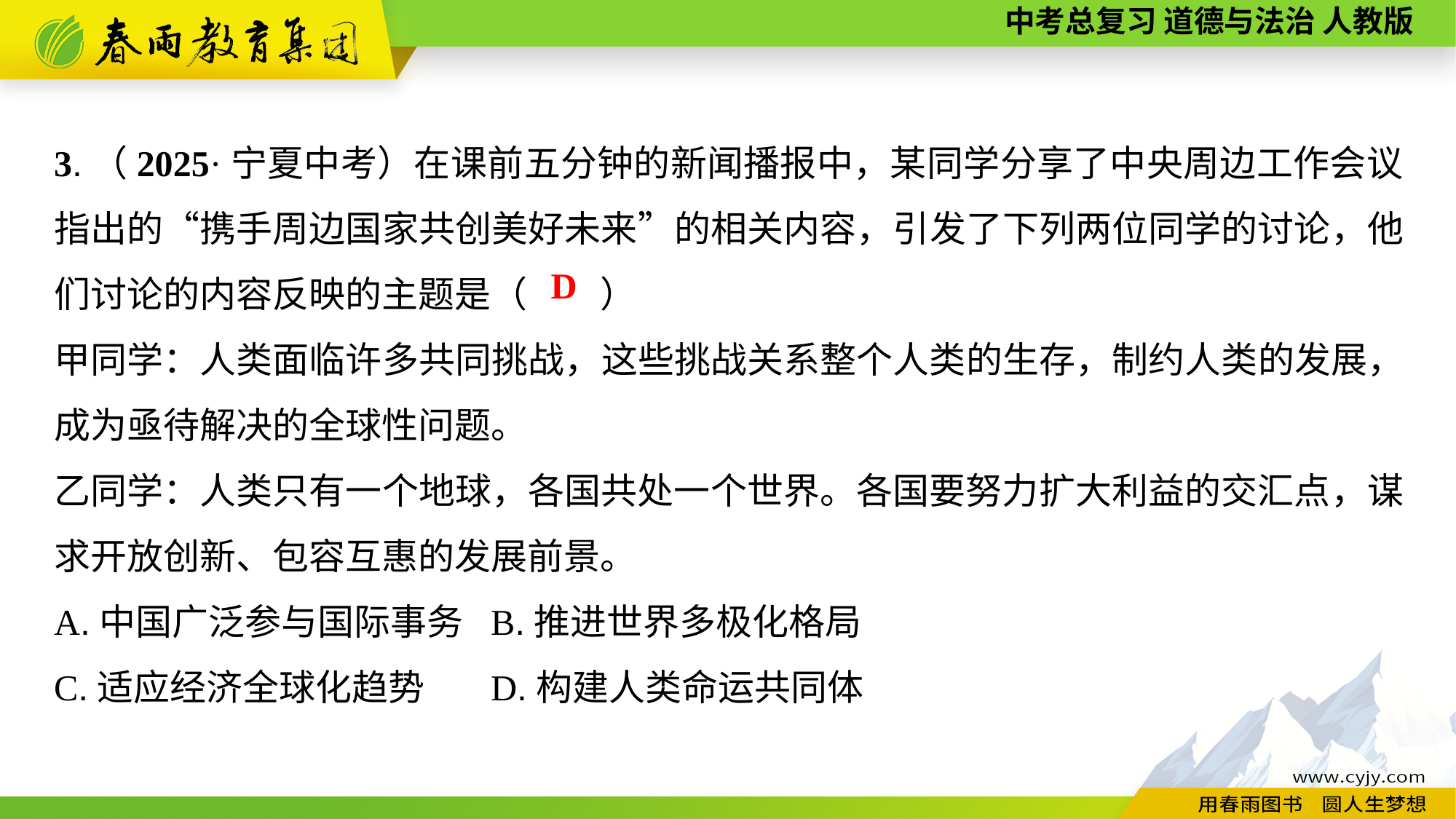

3.（2025·宁夏中考）在课前五分钟的新闻播报中，某同学分享了中央周边工作会议指出的“携手周边国家共创美好未来”的相关内容，引发了下列两位同学的讨论，他们讨论的内容反映的主题是（　　）
甲同学：人类面临许多共同挑战，这些挑战关系整个人类的生存，制约人类的发展，成为亟待解决的全球性问题。
乙同学：人类只有一个地球，各国共处一个世界。各国要努力扩大利益的交汇点，谋求开放创新、包容互惠的发展前景。
A.中国广泛参与国际事务	B.推进世界多极化格局
C.适应经济全球化趋势	D.构建人类命运共同体
D